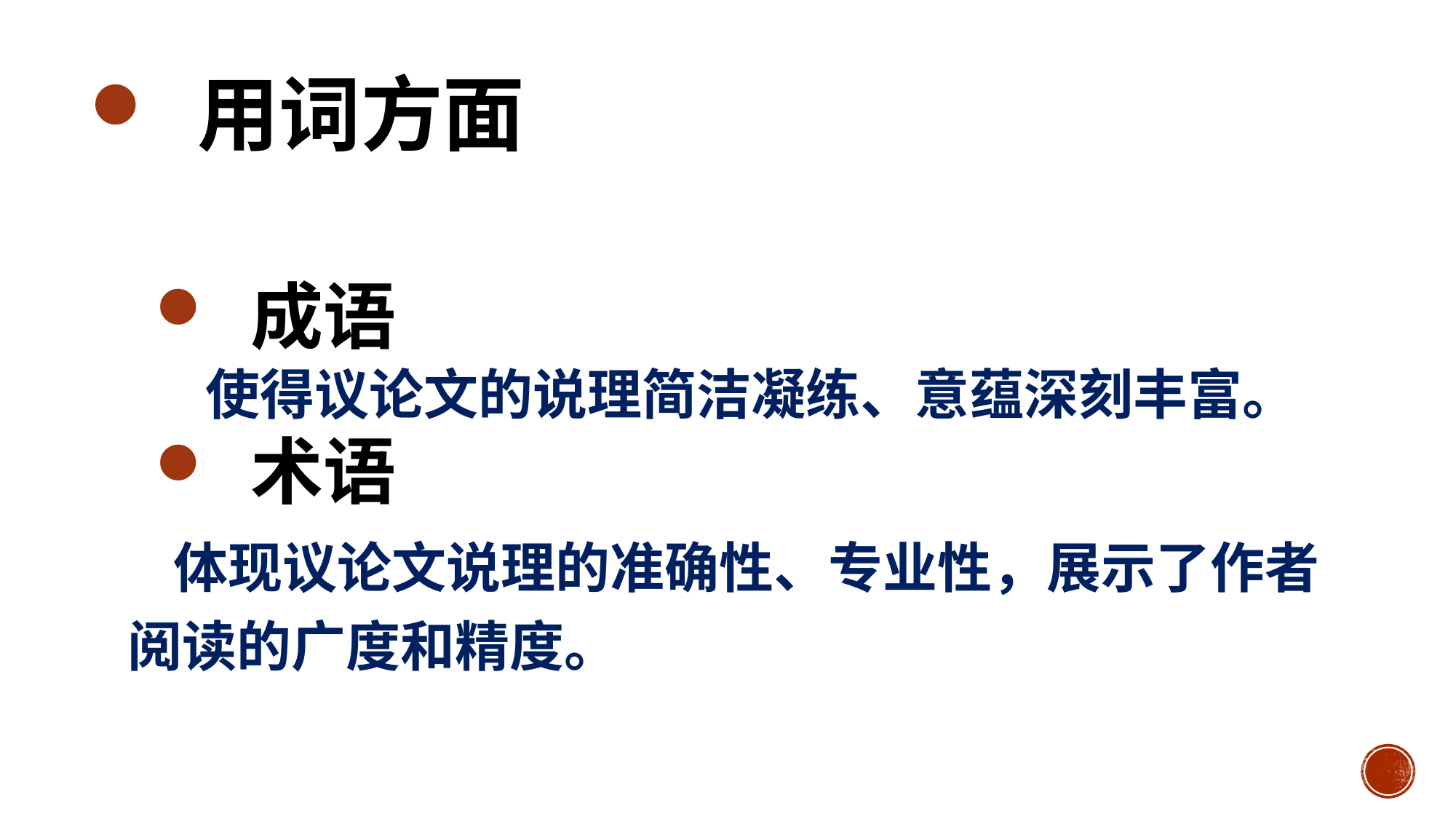

用词方面

 成语
   使得议论文的说理简洁凝练、意蕴深刻丰富。
 术语
     体现议论文说理的准确性、专业性，展示了作者
  阅读的广度和精度。